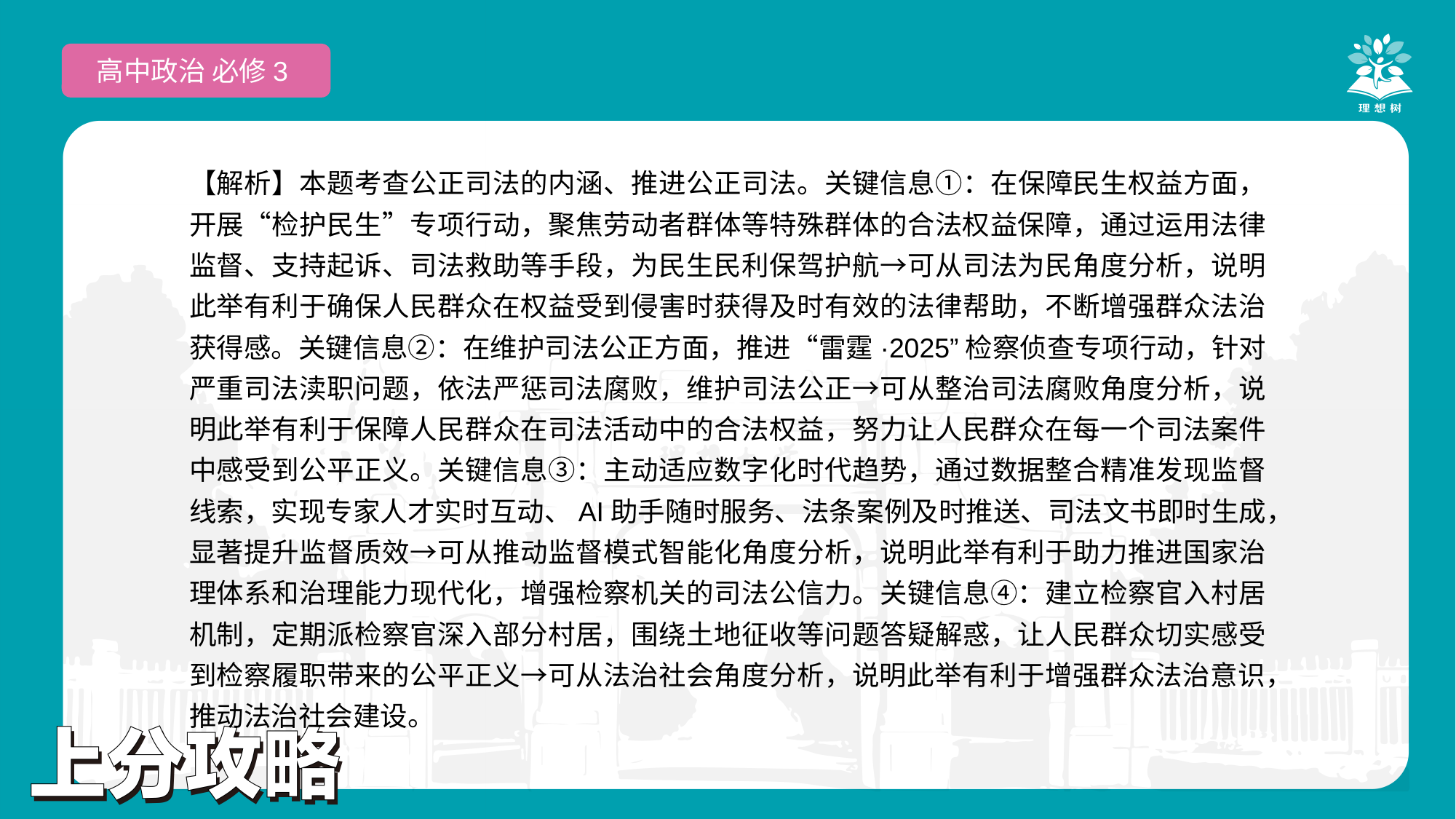

高中政治 必修3
【解析】本题考查公正司法的内涵、推进公正司法。关键信息①：在保障民生权益方面，开展“检护民生”专项行动，聚焦劳动者群体等特殊群体的合法权益保障，通过运用法律监督、支持起诉、司法救助等手段，为民生民利保驾护航→可从司法为民角度分析，说明此举有利于确保人民群众在权益受到侵害时获得及时有效的法律帮助，不断增强群众法治获得感。关键信息②：在维护司法公正方面，推进“雷霆·2025”检察侦查专项行动，针对严重司法渎职问题，依法严惩司法腐败，维护司法公正→可从整治司法腐败角度分析，说明此举有利于保障人民群众在司法活动中的合法权益，努力让人民群众在每一个司法案件中感受到公平正义。关键信息③：主动适应数字化时代趋势，通过数据整合精准发现监督线索，实现专家人才实时互动、AI助手随时服务、法条案例及时推送、司法文书即时生成，显著提升监督质效→可从推动监督模式智能化角度分析，说明此举有利于助力推进国家治理体系和治理能力现代化，增强检察机关的司法公信力。关键信息④：建立检察官入村居机制，定期派检察官深入部分村居，围绕土地征收等问题答疑解惑，让人民群众切实感受到检察履职带来的公平正义→可从法治社会角度分析，说明此举有利于增强群众法治意识，推动法治社会建设。